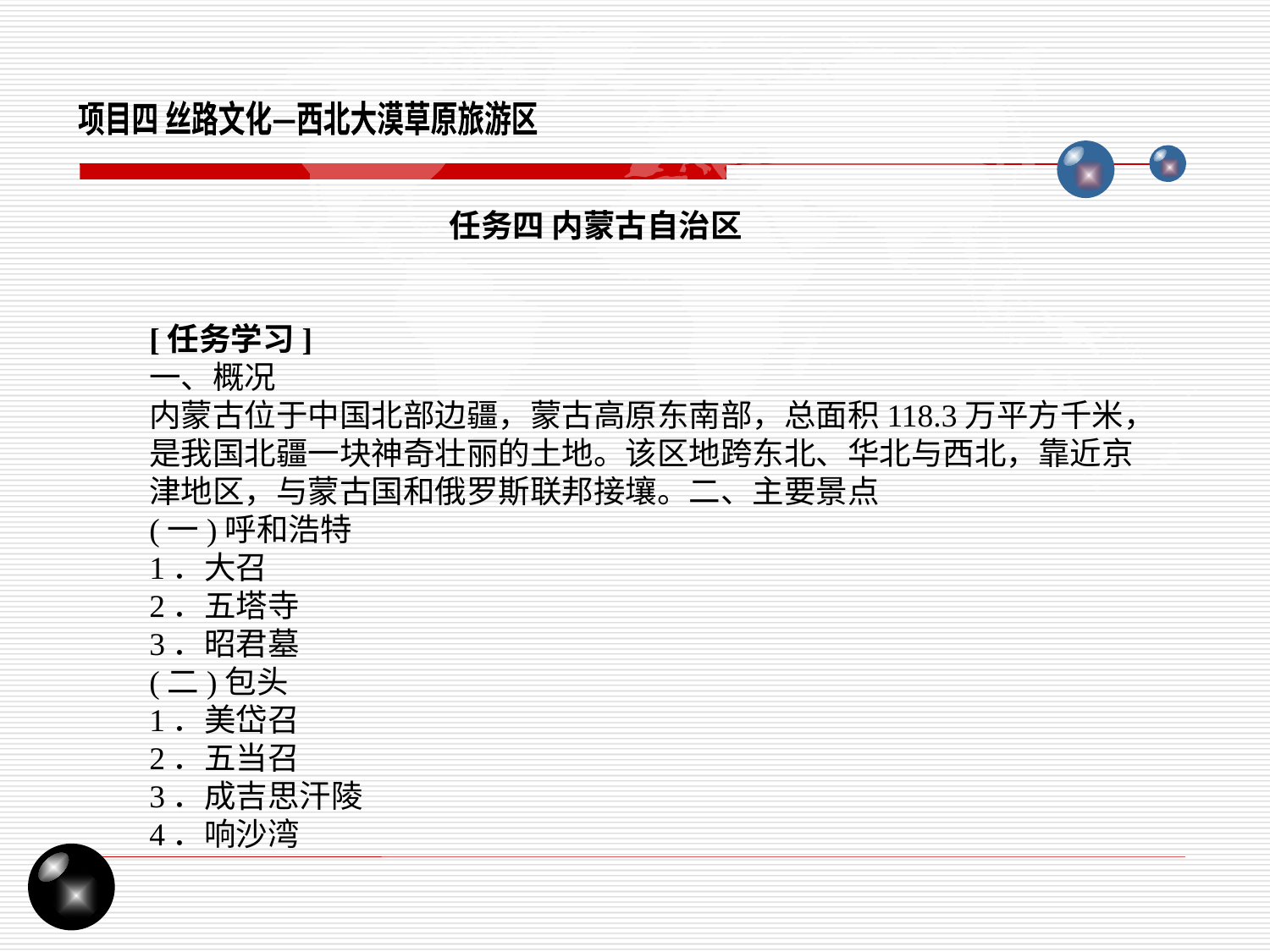

项目四 丝路文化—西北大漠草原旅游区
任务四 内蒙古自治区

[任务学习]
一、概况
内蒙古位于中国北部边疆，蒙古高原东南部，总面积118.3万平方千米，是我国北疆一块神奇壮丽的土地。该区地跨东北、华北与西北，靠近京津地区，与蒙古国和俄罗斯联邦接壤。二、主要景点
(一)呼和浩特
1．大召
2．五塔寺
3．昭君墓
(二)包头
1．美岱召
2．五当召
3．成吉思汗陵
4．响沙湾